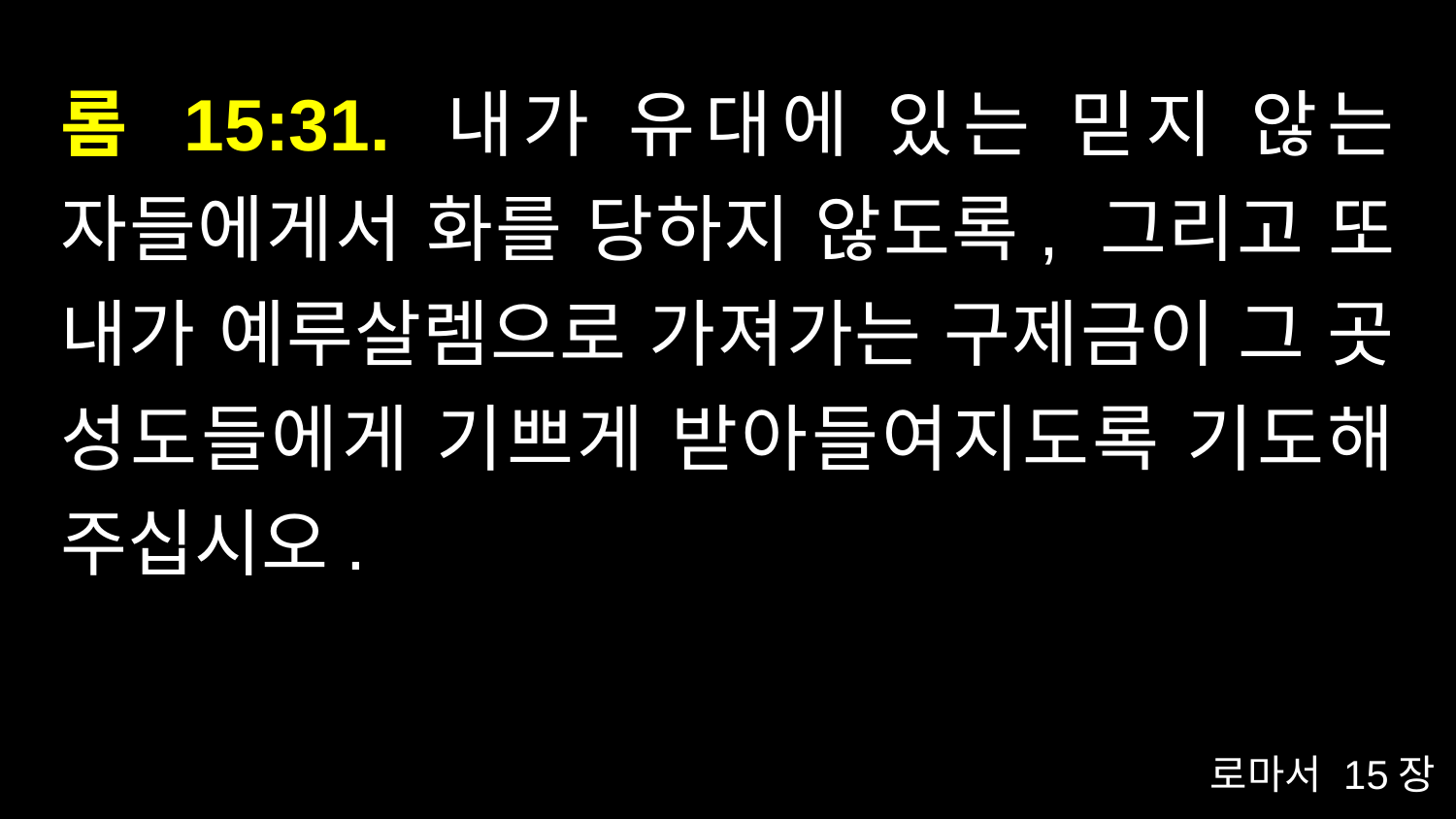

# 롬 15:31. 내가 유대에 있는 믿지 않는 자들에게서 화를 당하지 않도록, 그리고 또 내가 예루살렘으로 가져가는 구제금이 그 곳 성도들에게 기쁘게 받아들여지도록 기도해 주십시오.
로마서 15장